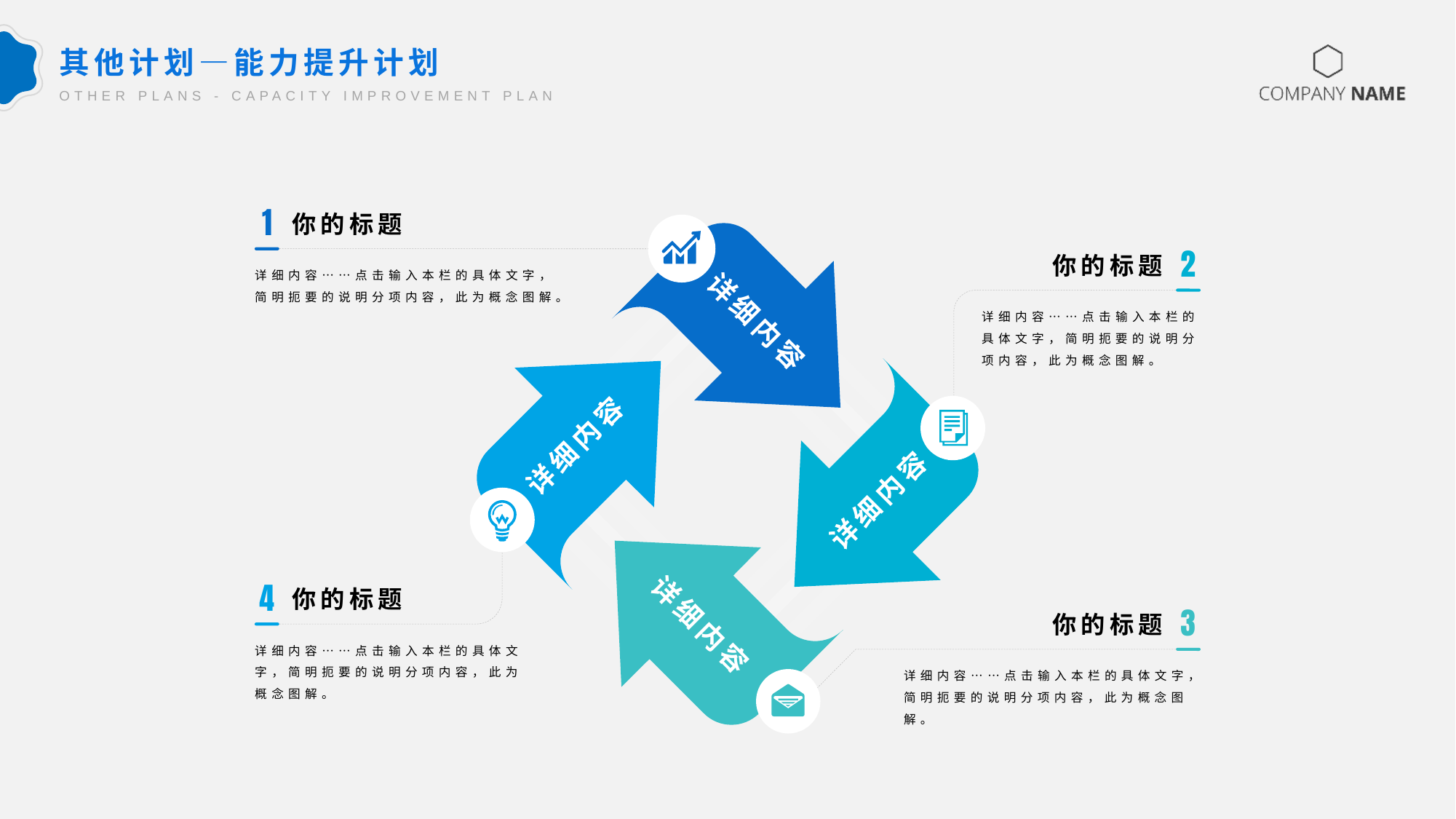

其他计划—能力提升计划
OTHER PLANS - CAPACITY IMPROVEMENT PLAN
1
你的标题

详细内容……点击输入本栏的具体文字，简明扼要的说明分项内容，此为概念图解。

详细内容

详细内容

详细内容

详细内容

2
你的标题

详细内容……点击输入本栏的具体文字，简明扼要的说明分项内容，此为概念图解。

4
你的标题

详细内容……点击输入本栏的具体文字，简明扼要的说明分项内容，此为概念图解。
3
你的标题

详细内容……点击输入本栏的具体文字，简明扼要的说明分项内容，此为概念图解。